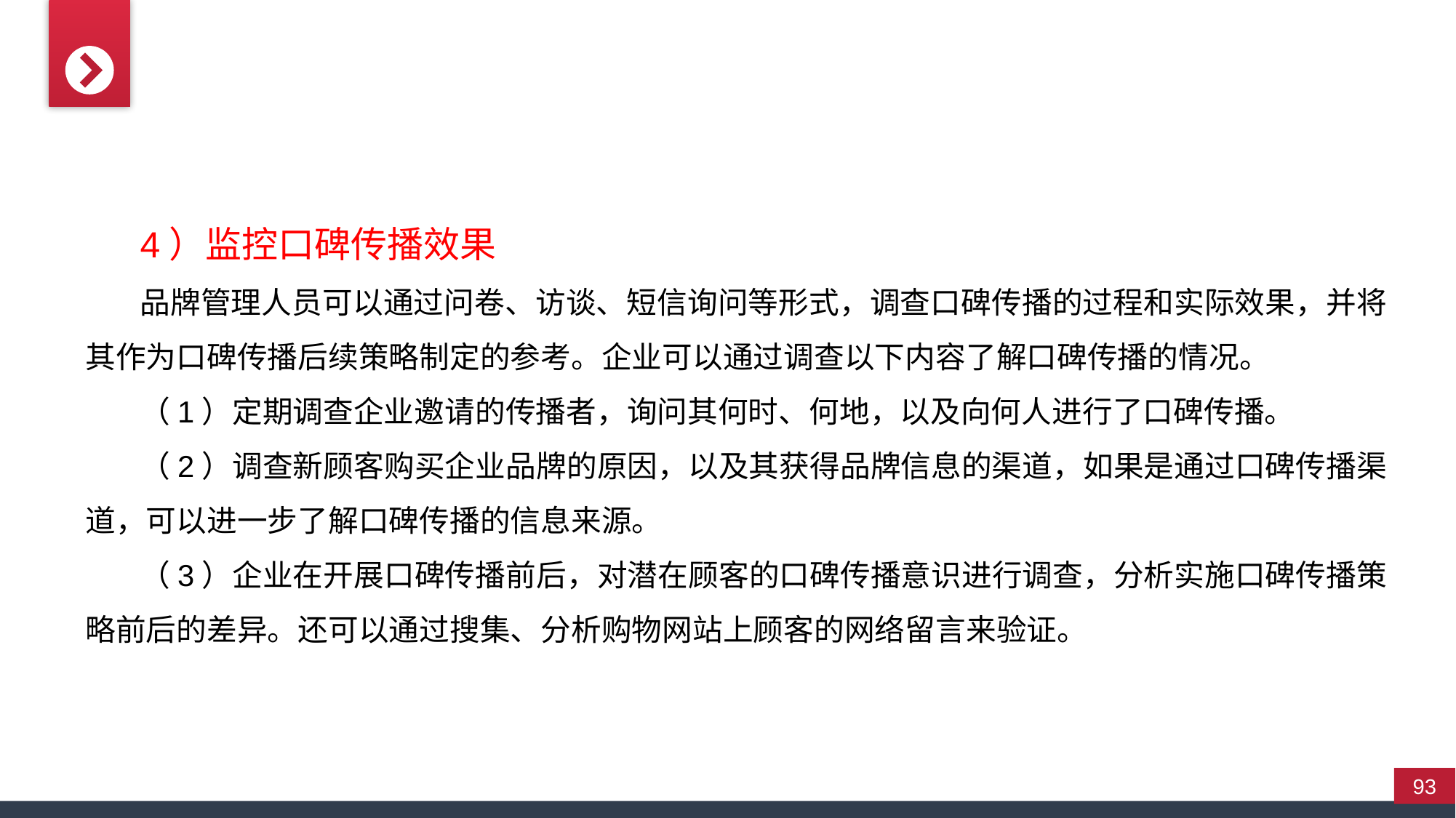

4）监控口碑传播效果
品牌管理人员可以通过问卷、访谈、短信询问等形式，调查口碑传播的过程和实际效果，并将其作为口碑传播后续策略制定的参考。企业可以通过调查以下内容了解口碑传播的情况。
（1）定期调查企业邀请的传播者，询问其何时、何地，以及向何人进行了口碑传播。
（2）调查新顾客购买企业品牌的原因，以及其获得品牌信息的渠道，如果是通过口碑传播渠道，可以进一步了解口碑传播的信息来源。
（3）企业在开展口碑传播前后，对潜在顾客的口碑传播意识进行调查，分析实施口碑传播策略前后的差异。还可以通过搜集、分析购物网站上顾客的网络留言来验证。